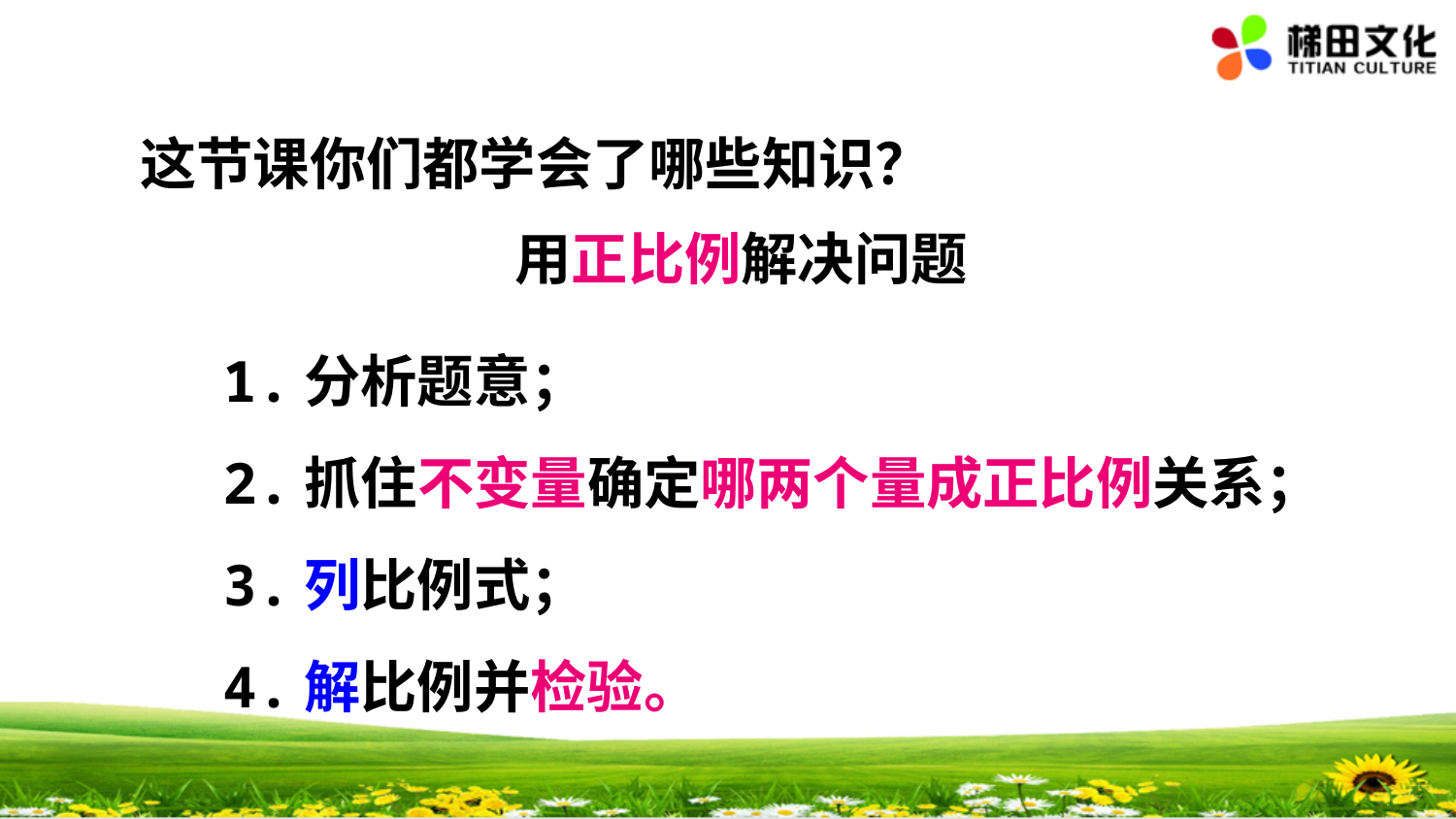

这节课你们都学会了哪些知识？
用正比例解决问题
1.分析题意；
2.抓住不变量确定哪两个量成正比例关系；
3.列比例式；
4.解比例并检验。